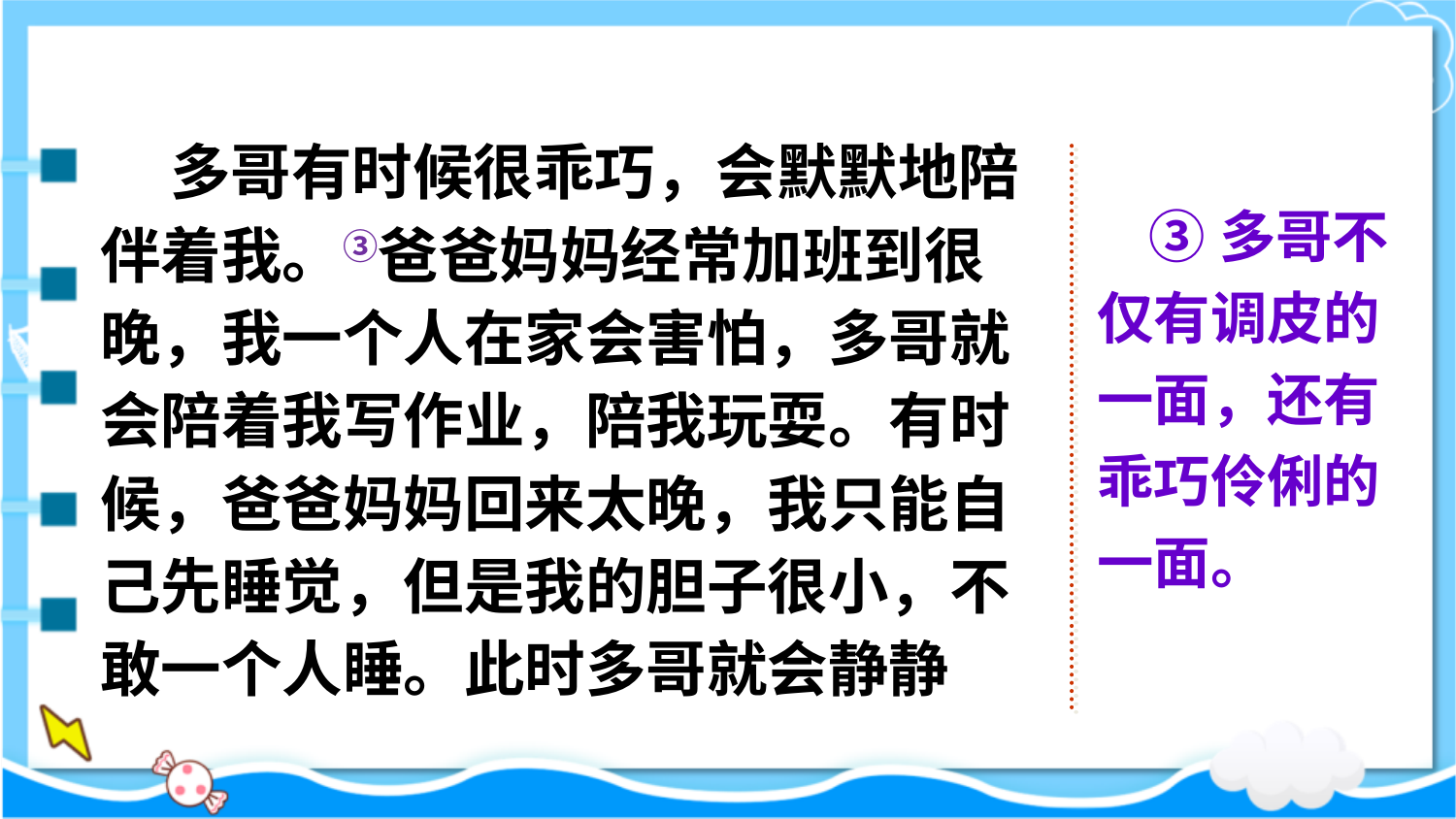

多哥有时候很乖巧，会默默地陪伴着我。③爸爸妈妈经常加班到很晚，我一个人在家会害怕，多哥就会陪着我写作业，陪我玩耍。有时候，爸爸妈妈回来太晚，我只能自己先睡觉，但是我的胆子很小，不敢一个人睡。此时多哥就会静静
    ③多哥不仅有调皮的一面，还有乖巧伶俐的一面。